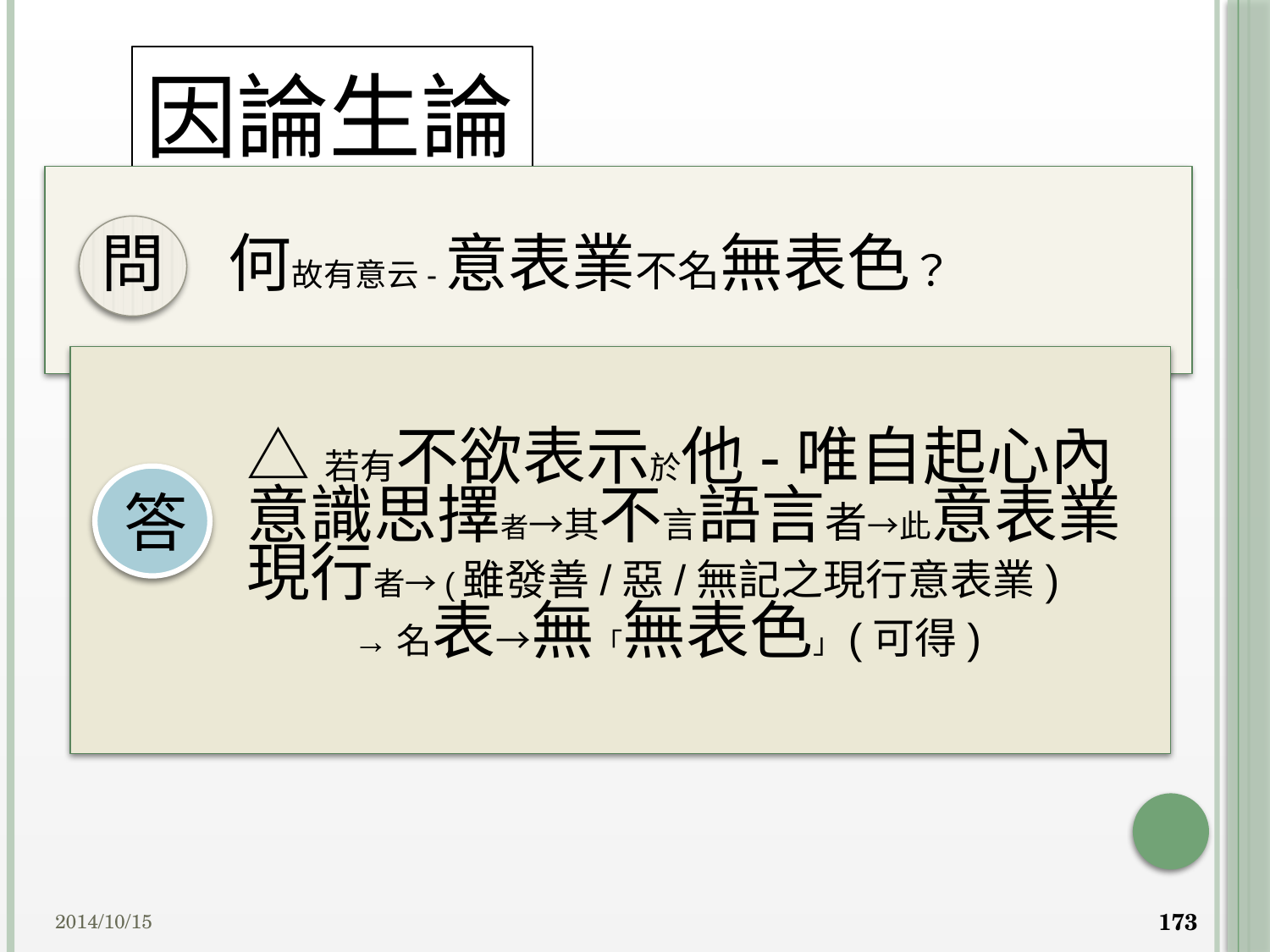

# 因論生論
何故有意云-意表業不名無表色？
△若有不欲表示於他-唯自起心內意識思擇者→其不言語言者→此意表業現行者→(雖發善/惡/無記之現行意表業)                →名表→無「無表色」(可得)
問
答
2014/10/15
173